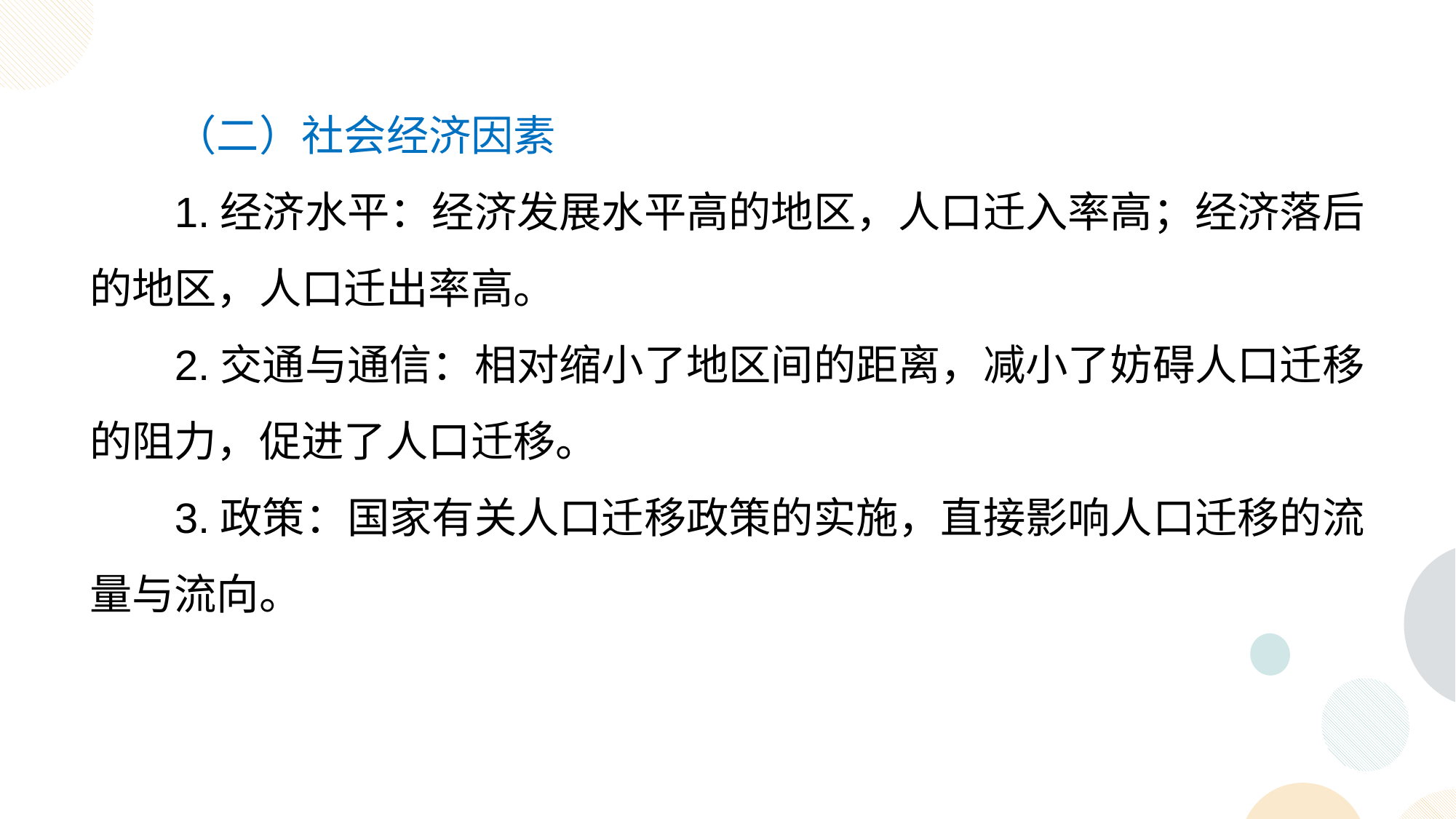

（二）社会经济因素
1.经济水平：经济发展水平高的地区，人口迁入率高；经济落后的地区，人口迁出率高。
2.交通与通信：相对缩小了地区间的距离，减小了妨碍人口迁移的阻力，促进了人口迁移。
3.政策：国家有关人口迁移政策的实施，直接影响人口迁移的流量与流向。